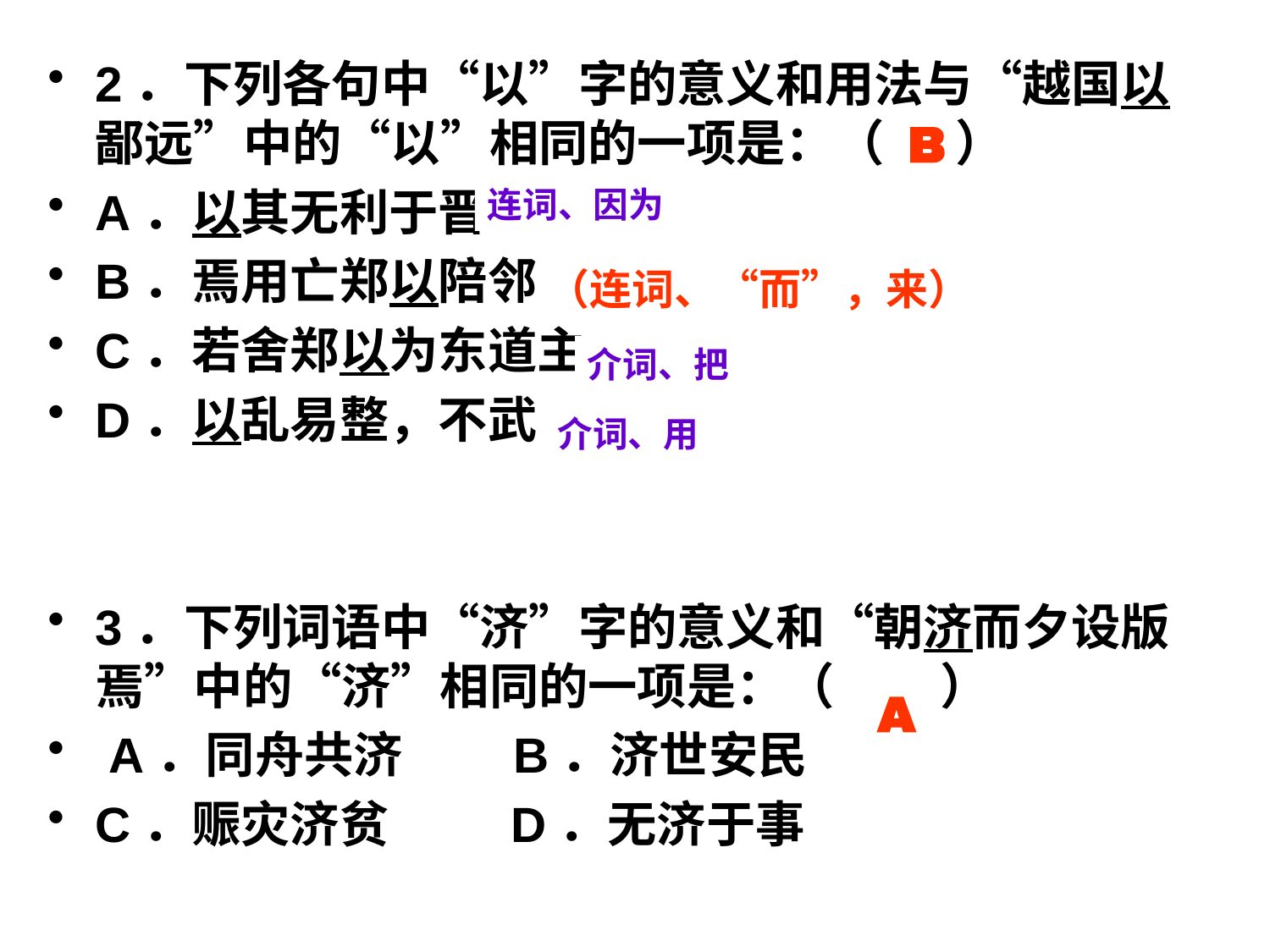

2．下列各句中“以”字的意义和用法与“越国以鄙远”中的“以”相同的一项是：（　  ）
A．以其无利于晋
B．焉用亡郑以陪邻
C．若舍郑以为东道主
D．以乱易整，不武

3．下列词语中“济”字的意义和“朝济而夕设版焉”中的“济”相同的一项是：（　     ）
 A．同舟共济　　B．济世安民
C．赈灾济贫 　　D．无济于事
B
连词、因为
（连词、“而”，来）
介词、把
介词、用
A